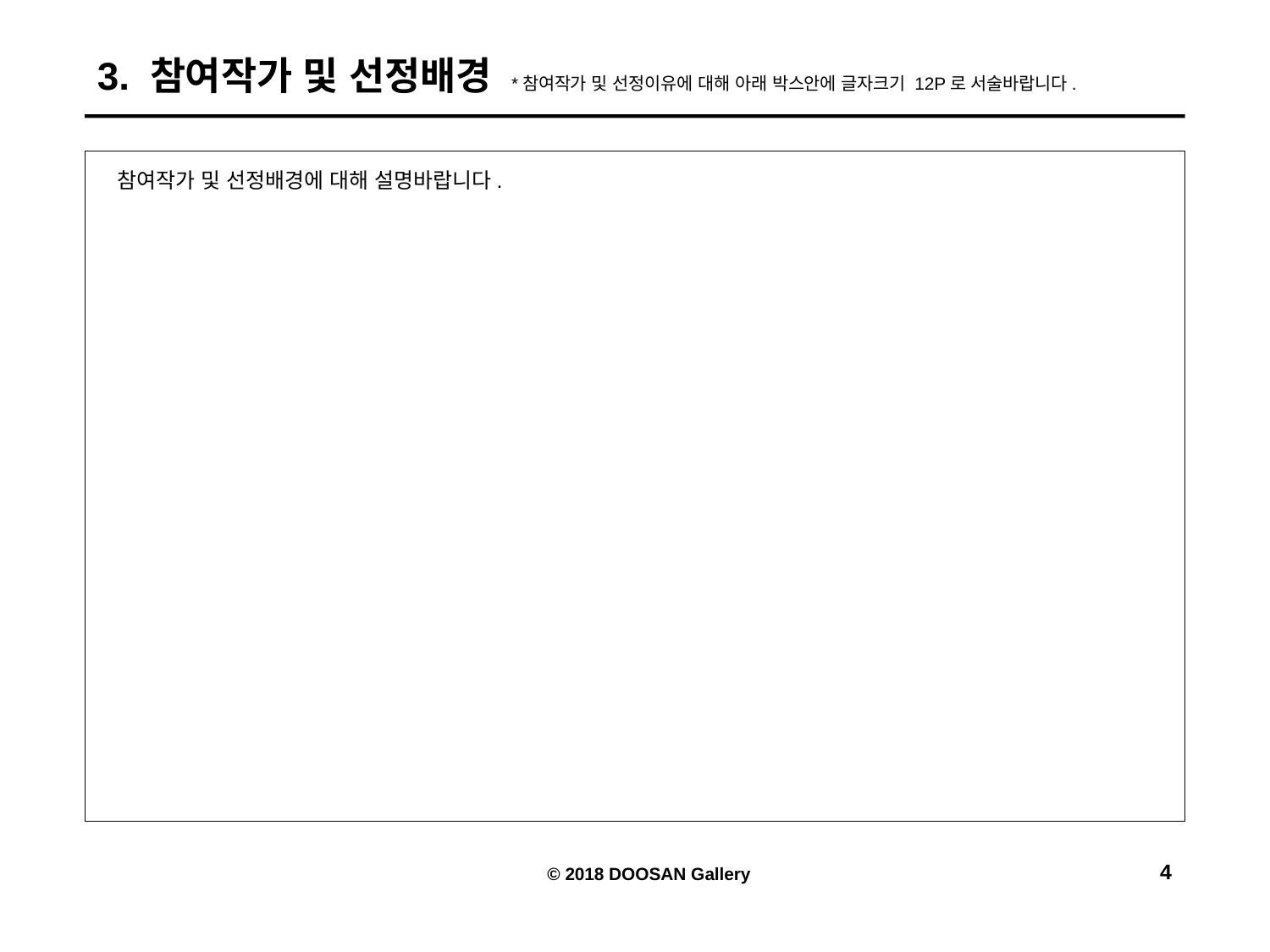

3. 참여작가 및 선정배경 *참여작가 및 선정이유에 대해 아래 박스안에 글자크기 12P로 서술바랍니다.

참여작가 및 선정배경에 대해 설명바랍니다.
4
© 2018 DOOSAN Gallery